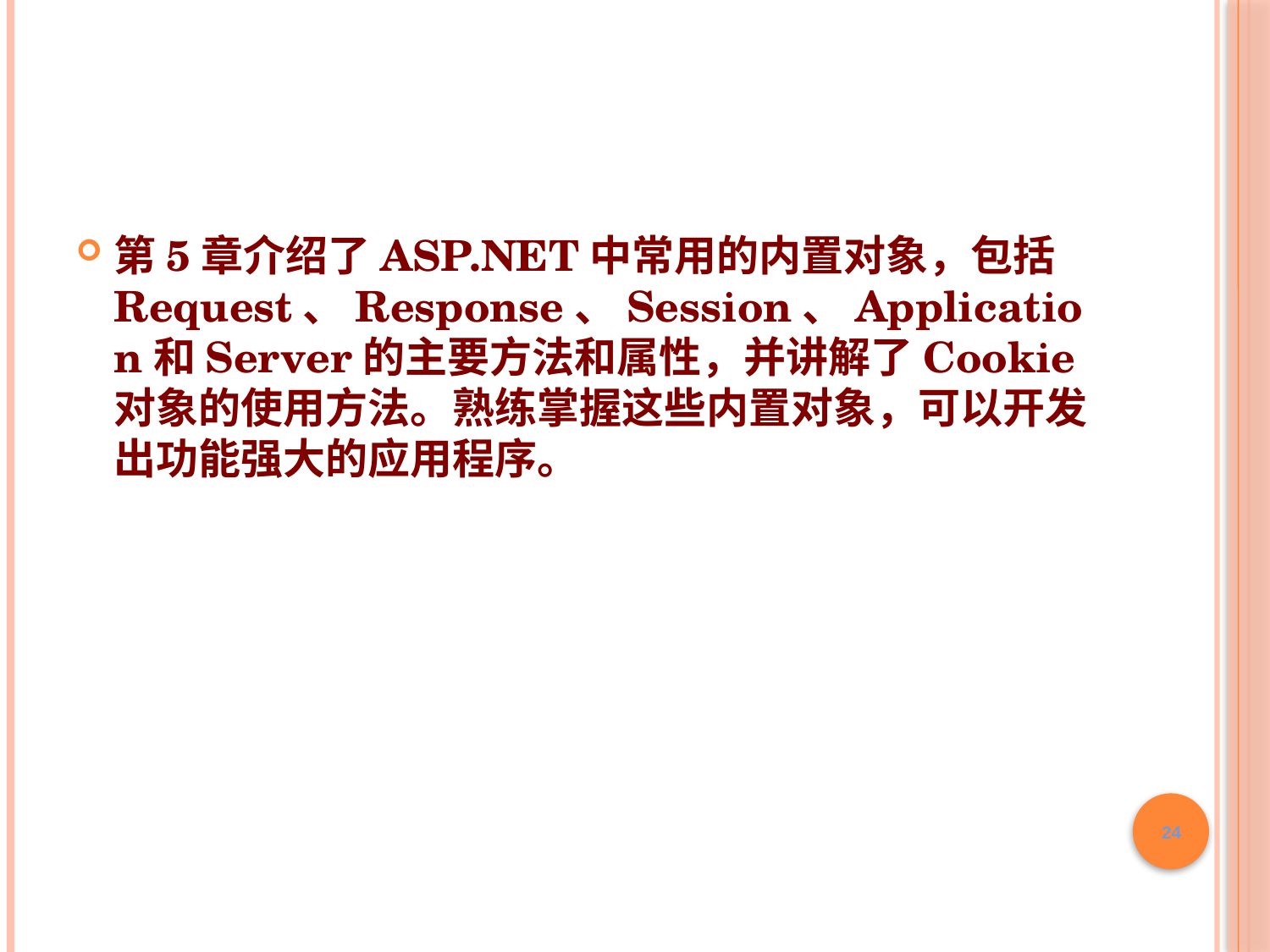

#
第5章介绍了ASP.NET中常用的内置对象，包括Request、Response、Session、Application和Server的主要方法和属性，并讲解了Cookie对象的使用方法。熟练掌握这些内置对象，可以开发出功能强大的应用程序。
24